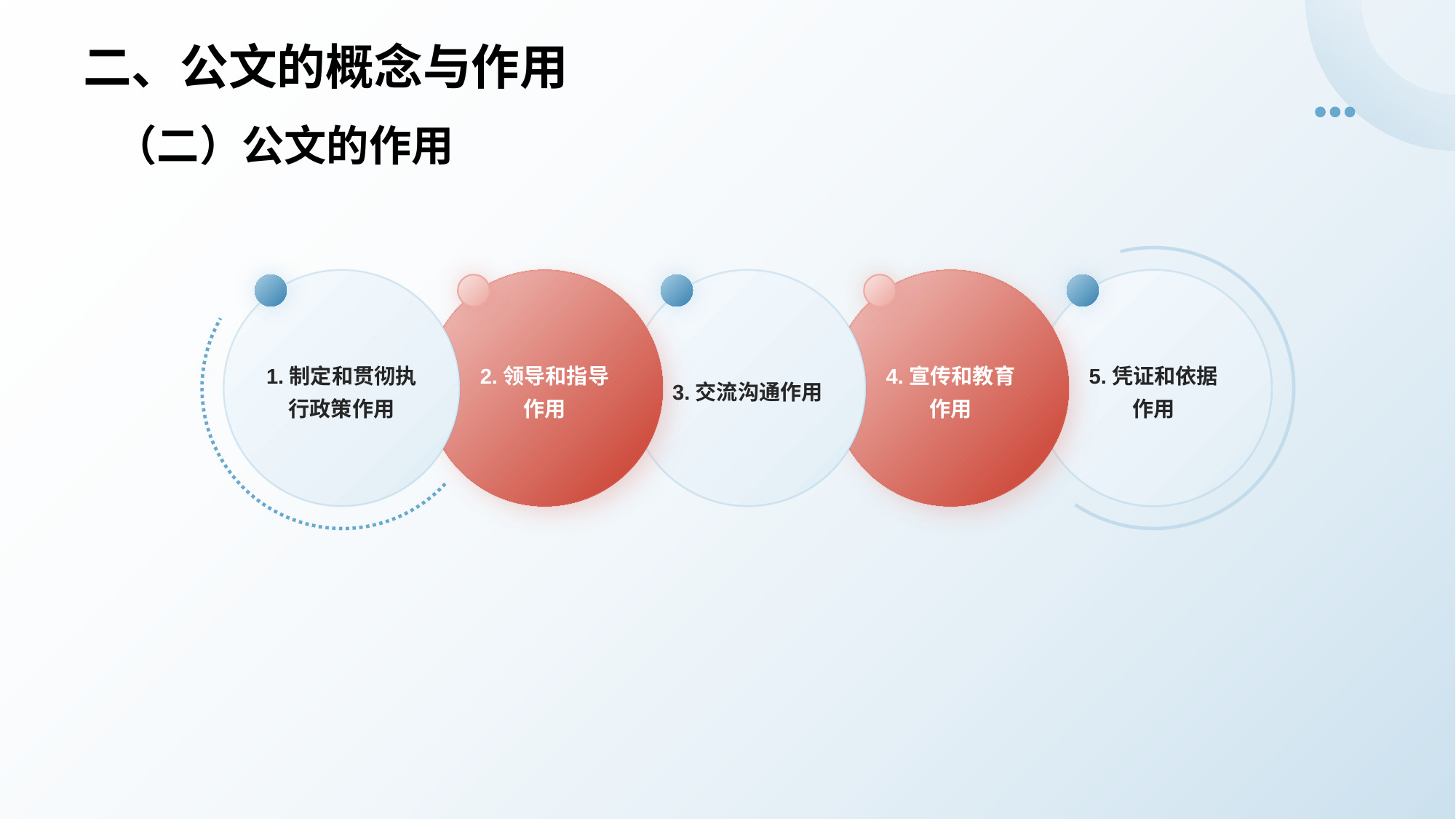

# 二、公文的概念与作用
（二）公文的作用

1.制定和贯彻执行政策作用
2.领导和指导
作用
3.交流沟通作用
4.宣传和教育
作用
5.凭证和依据
作用